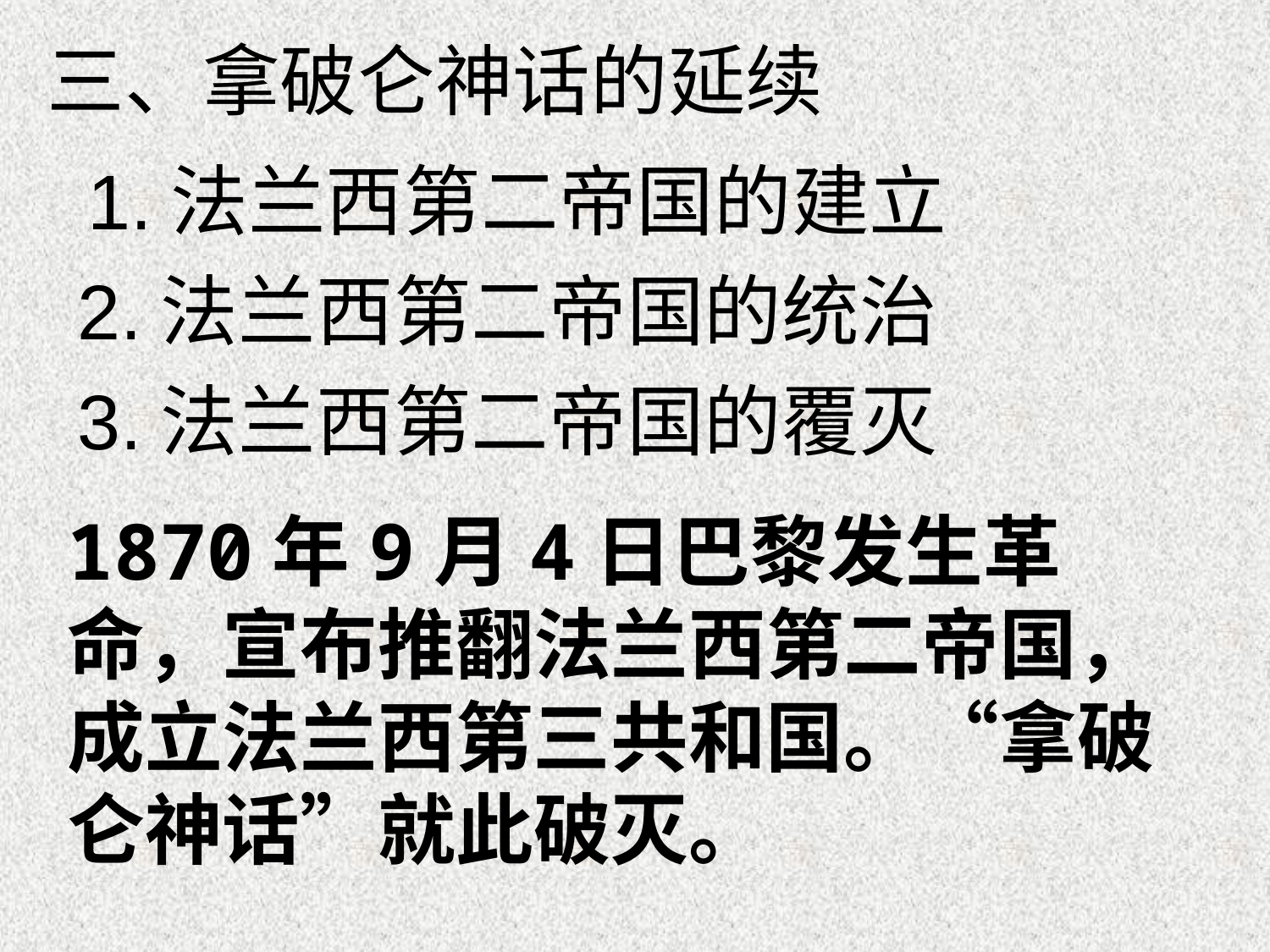

三、拿破仑神话的延续
1.法兰西第二帝国的建立
2.法兰西第二帝国的统治
3.法兰西第二帝国的覆灭
1870年9月4日巴黎发生革命，宣布推翻法兰西第二帝国，成立法兰西第三共和国。“拿破仑神话”就此破灭。